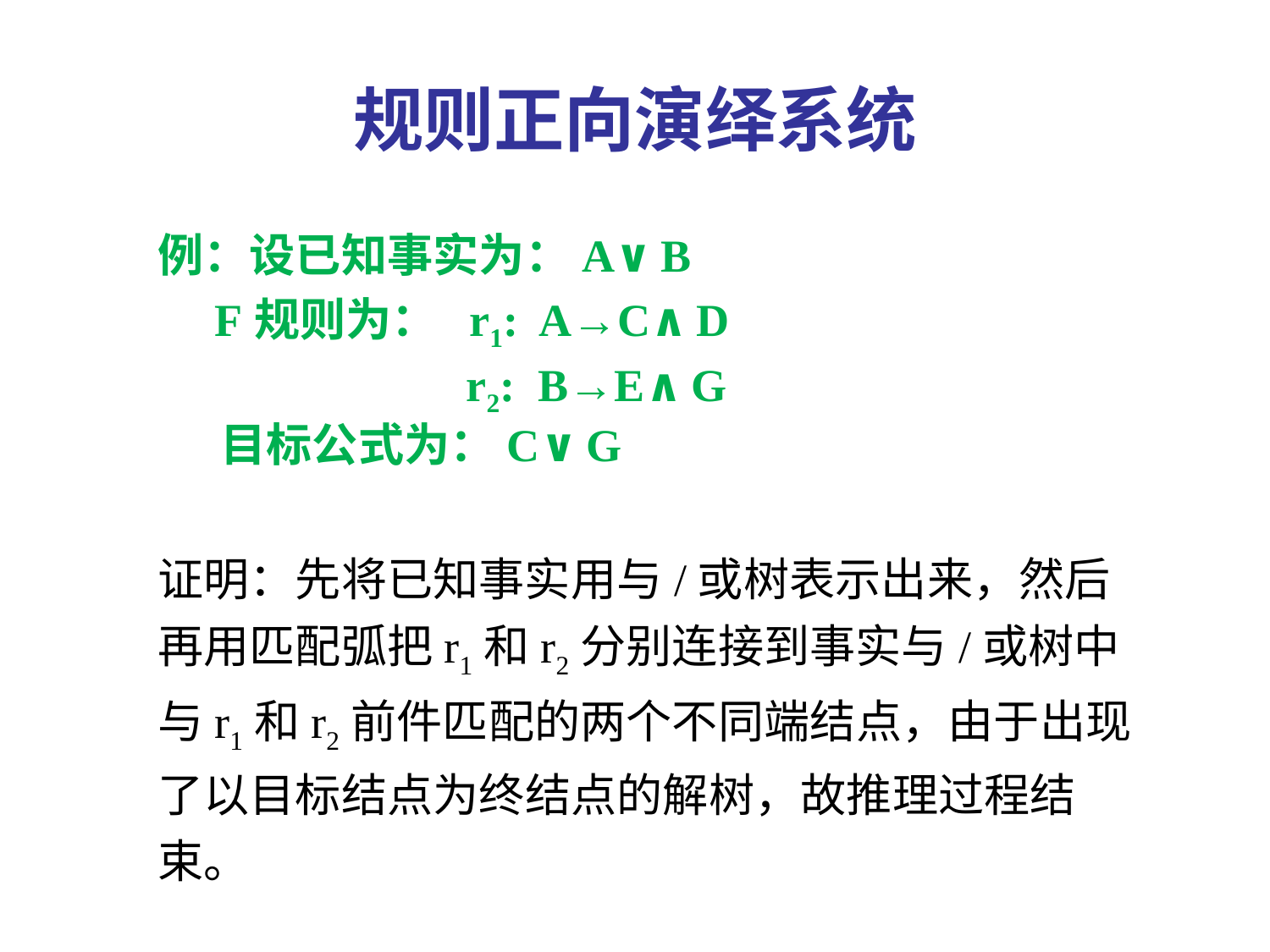

# 规则正向演绎系统
例：设已知事实为：A∨B
     F规则为：  r1:  A→C∧D
                           r2:  B→E∧G
     目标公式为：C∨G

证明：先将已知事实用与/或树表示出来，然后再用匹配弧把r1和r2分别连接到事实与/或树中与r1和r2前件匹配的两个不同端结点，由于出现了以目标结点为终结点的解树，故推理过程结束。